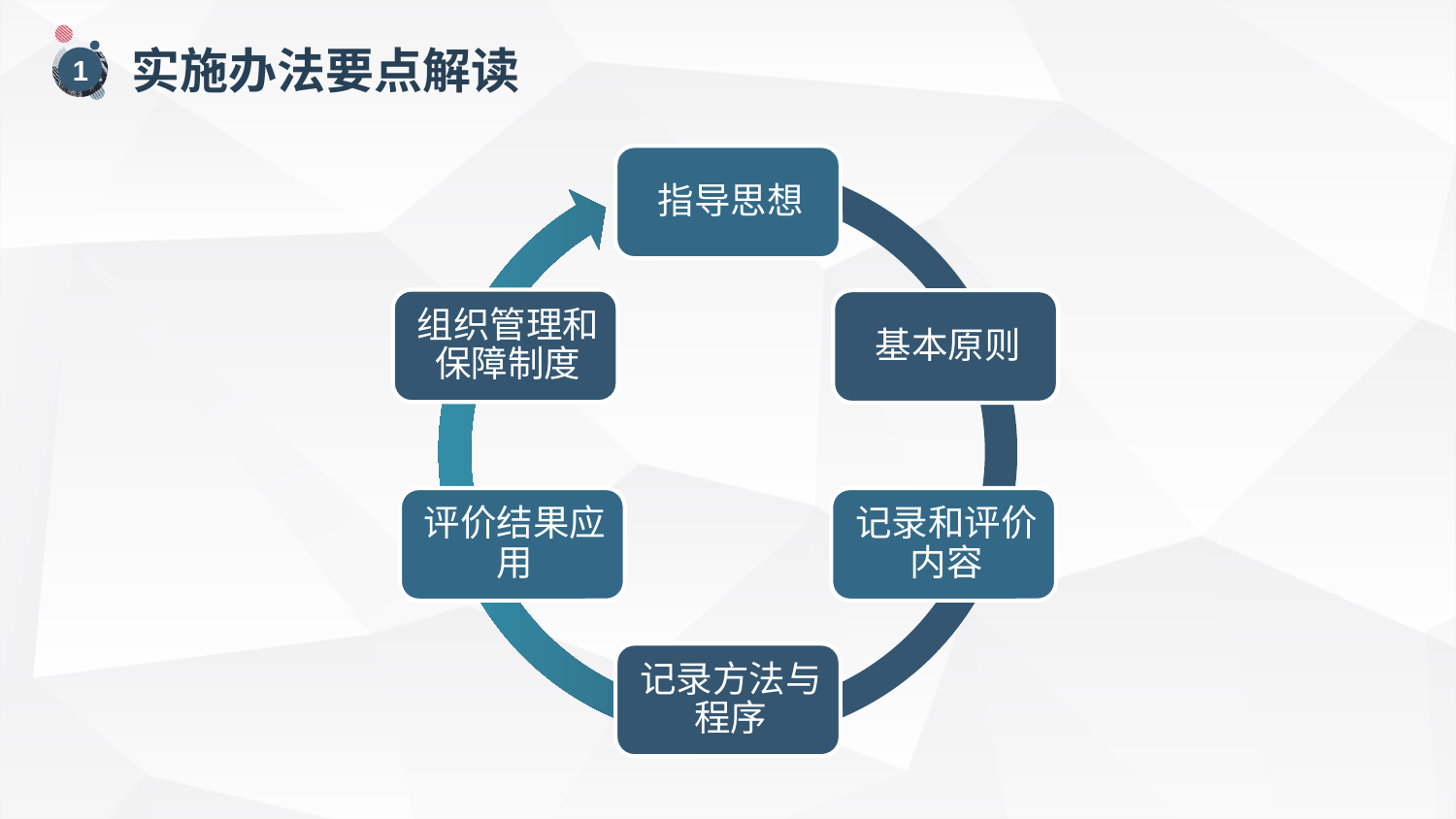

实施办法要点解读
1
指导思想
基本原则
记录和评价内容
记录方法与程序
评价结果应用
组织管理和保障制度